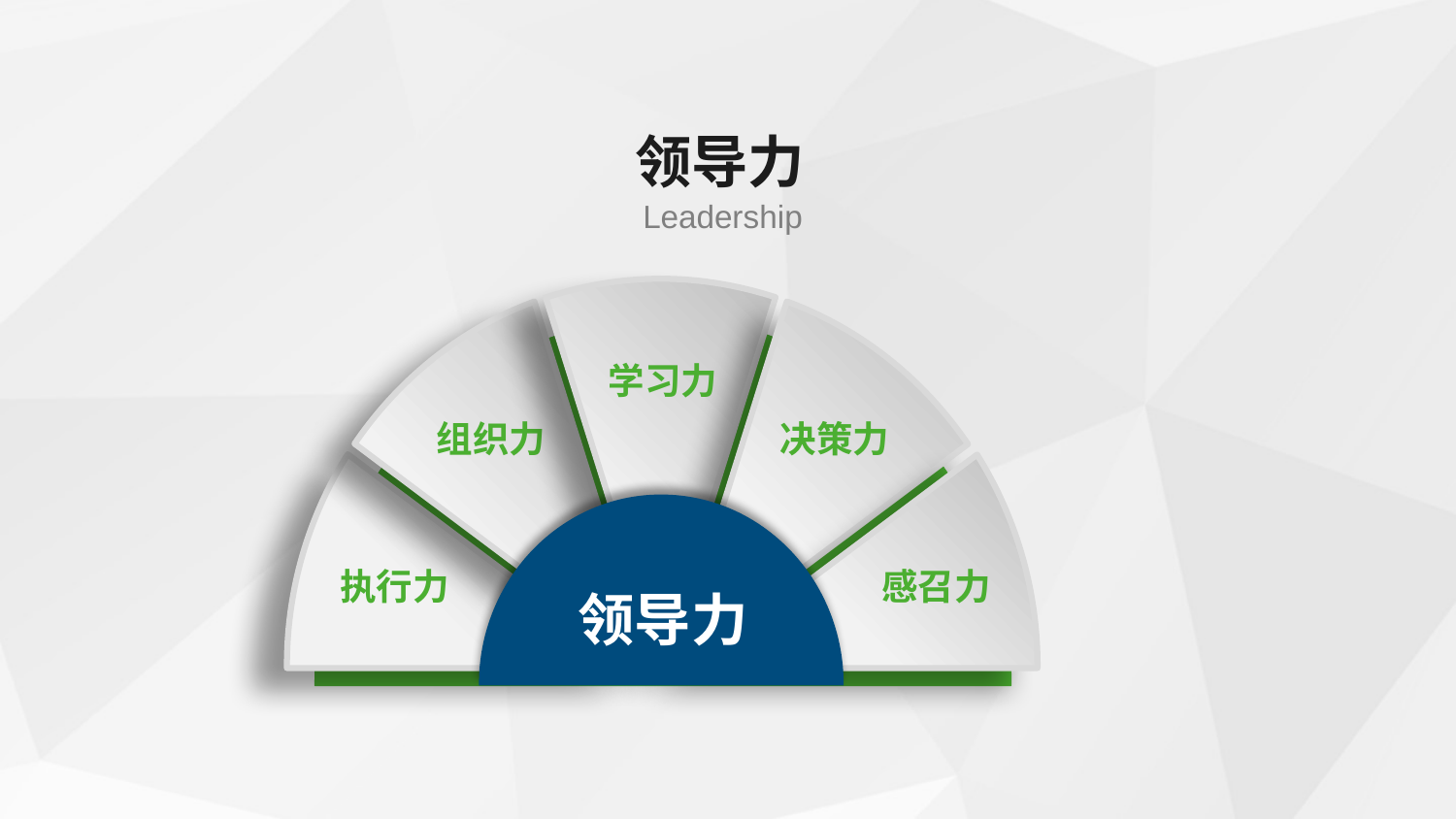

领导力
Leadership

学习力

组织力

决策力

执行力

感召力

领导力